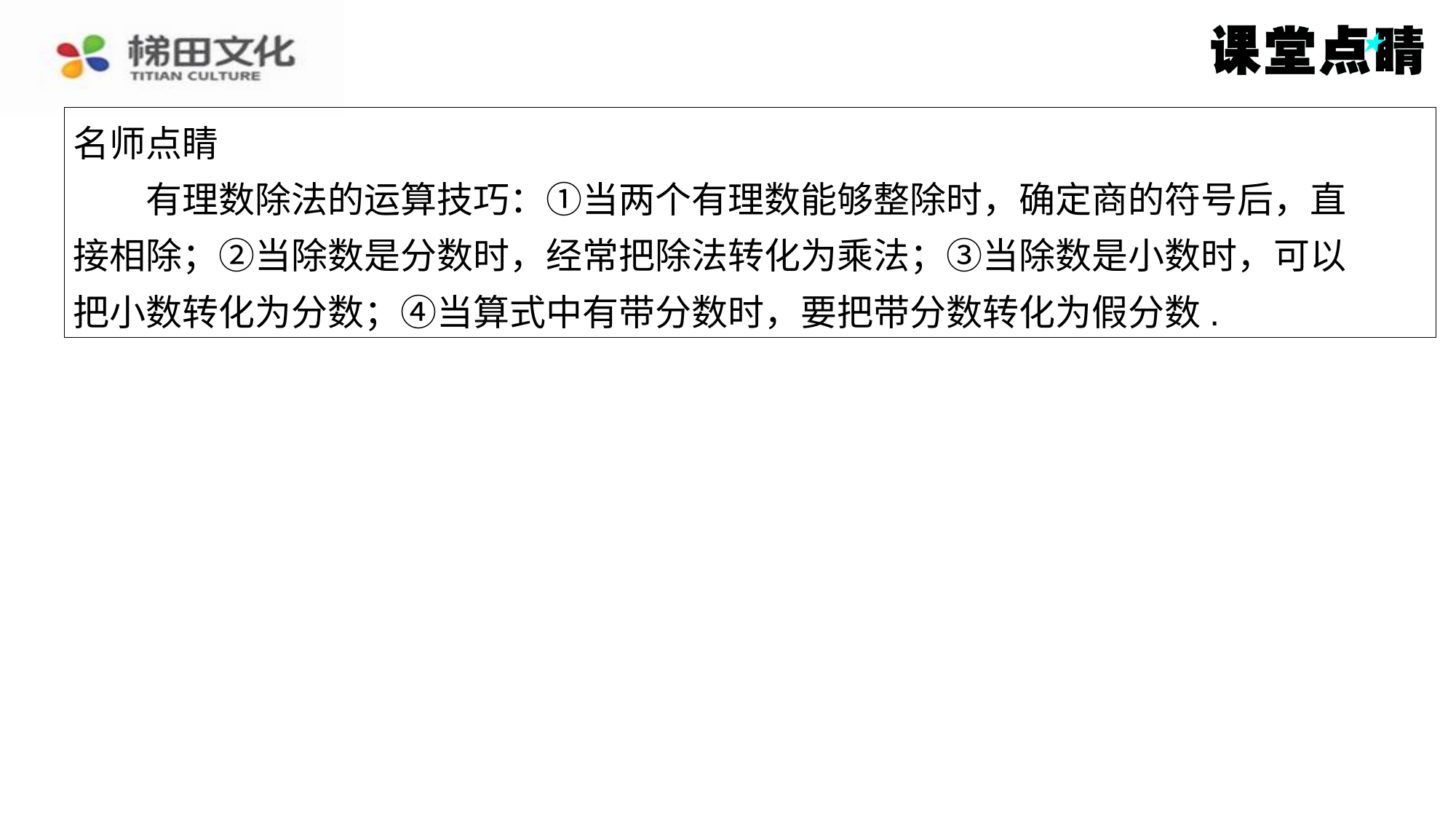

名师点睛
有理数除法的运算技巧：①当两个有理数能够整除时，确定商的符号后，直
接相除；②当除数是分数时，经常把除法转化为乘法；③当除数是小数时，可以
把小数转化为分数；④当算式中有带分数时，要把带分数转化为假分数.